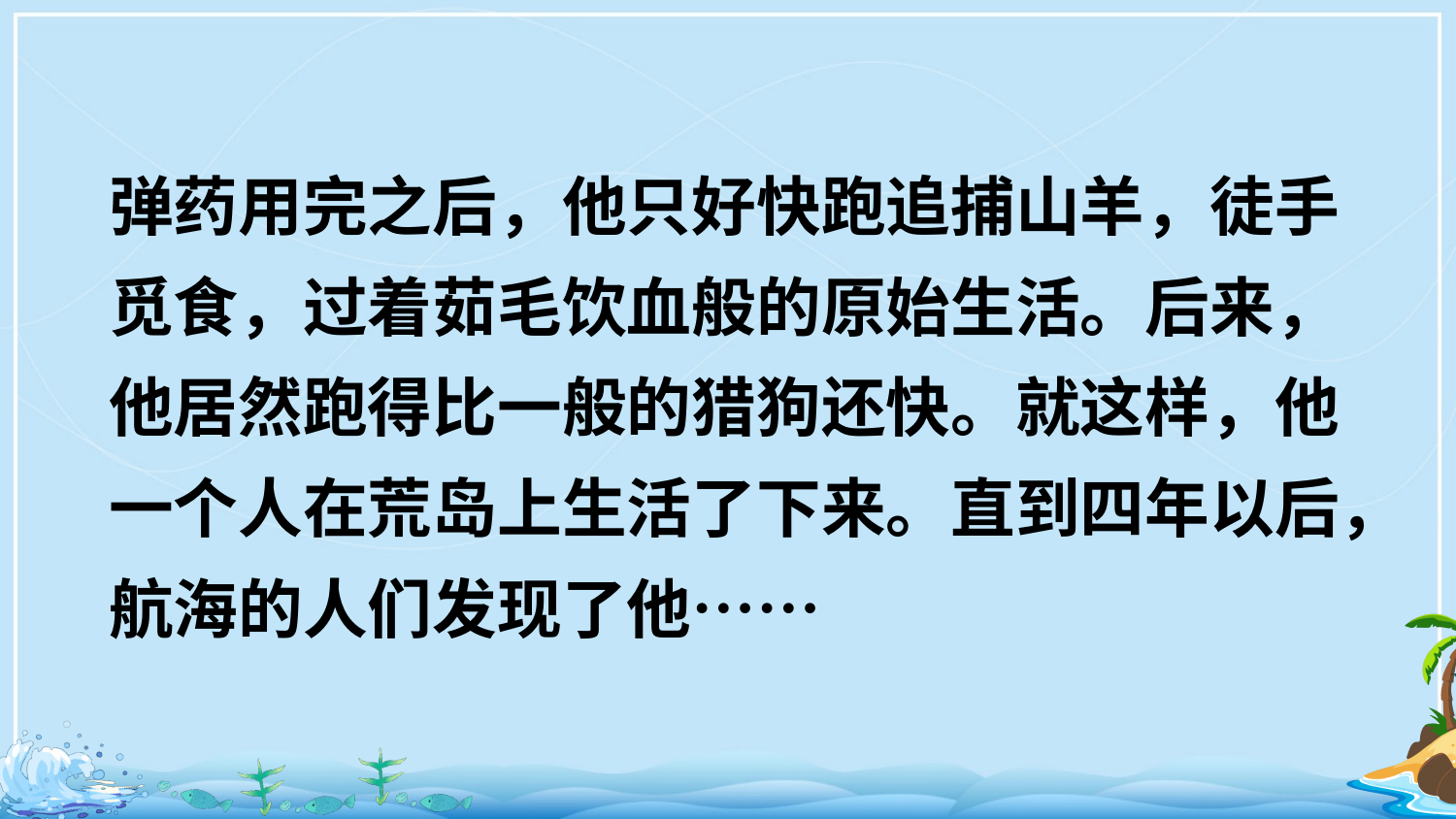

弹药用完之后，他只好快跑追捕山羊，徒手觅食，过着茹毛饮血般的原始生活。后来，他居然跑得比一般的猎狗还快。就这样，他一个人在荒岛上生活了下来。直到四年以后，航海的人们发现了他……